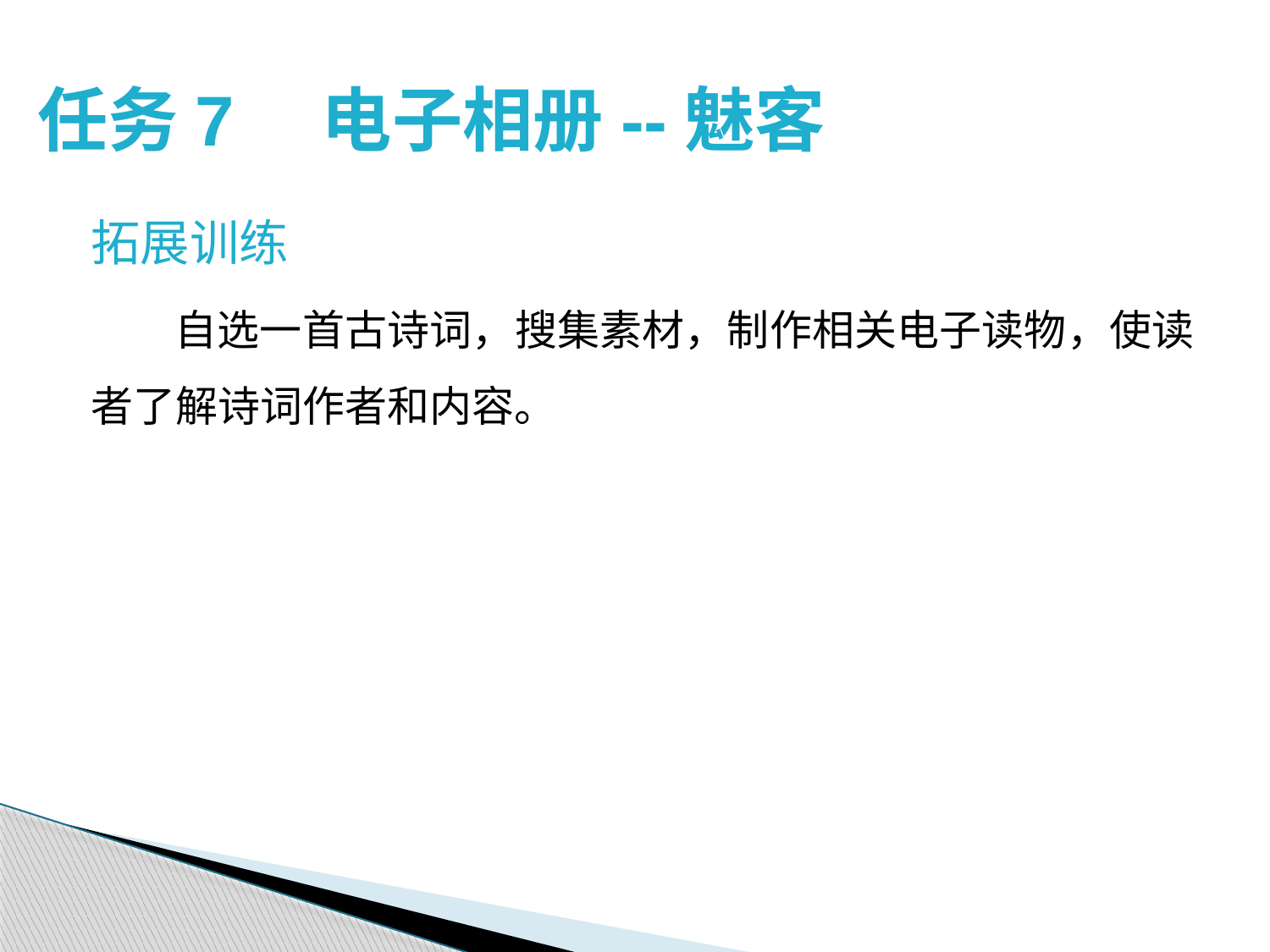

# 任务7　电子相册--魅客
拓展训练
自选一首古诗词，搜集素材，制作相关电子读物，使读者了解诗词作者和内容。